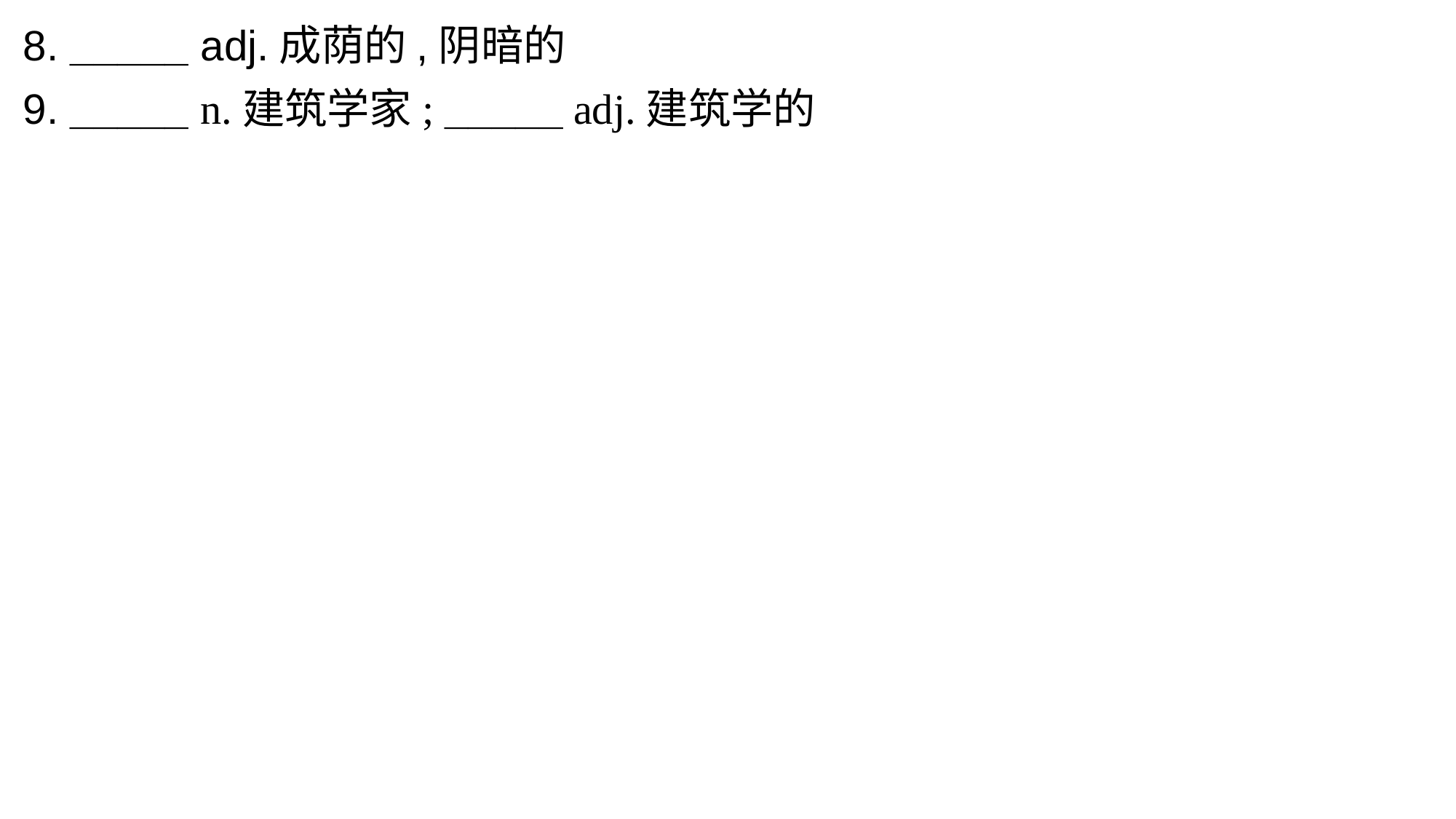

8. _____ adj.成荫的,阴暗的
9. _____ n.建筑学家; _____ adj.建筑学的